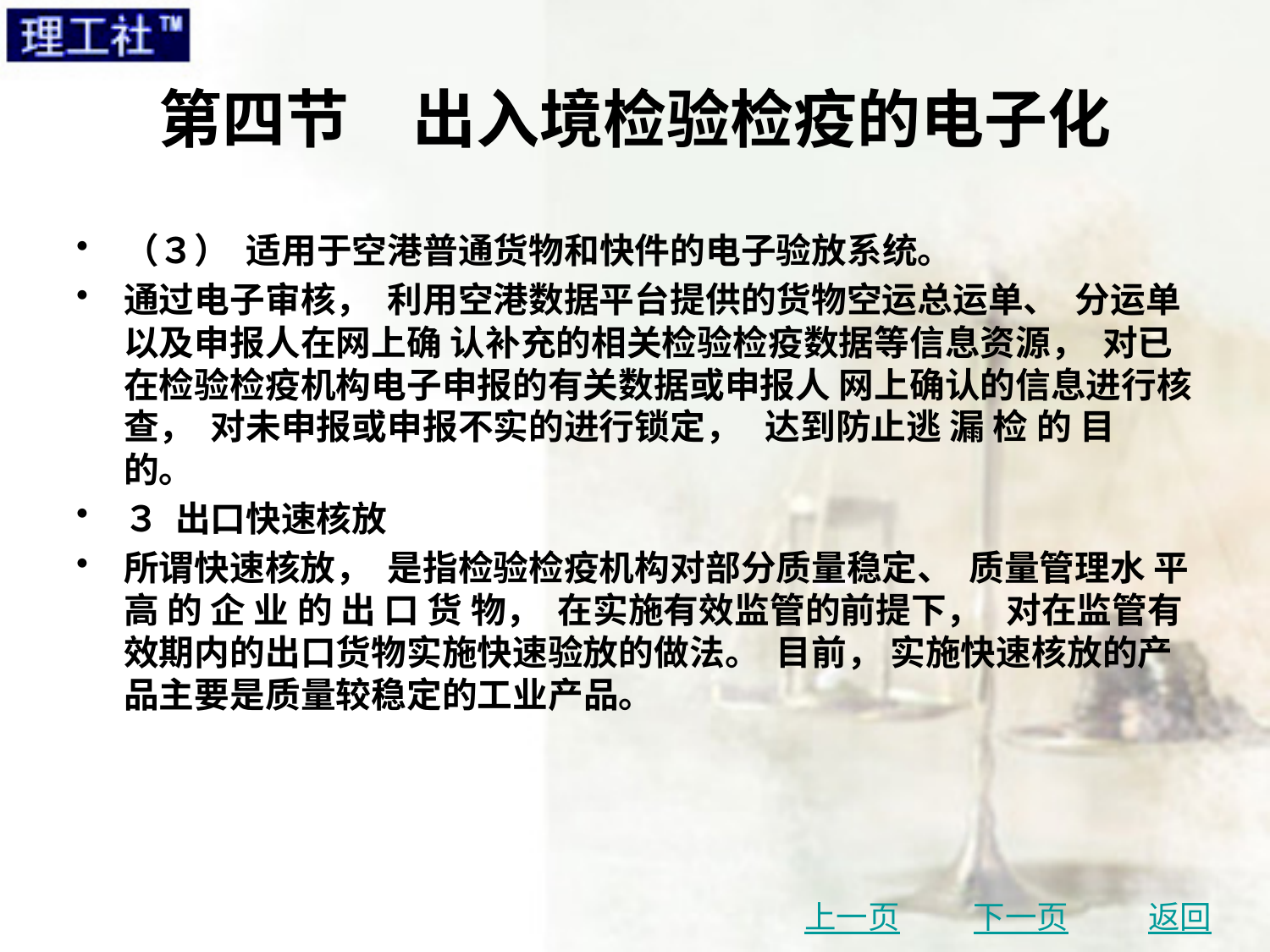

# 第四节　出入境检验检疫的电子化
（３）  适用于空港普通货物和快件的电子验放系统。
通过电子审核，  利用空港数据平台提供的货物空运总运单、  分运单以及申报人在网上确 认补充的相关检验检疫数据等信息资源，  对已在检验检疫机构电子申报的有关数据或申报人 网上确认的信息进行核查，  对未申报或申报不实的进行锁定，   达到防止逃 漏 检 的 目 的。
３  出口快速核放
所谓快速核放，  是指检验检疫机构对部分质量稳定、  质量管理水 平 高 的 企 业 的 出 口 货 物，  在实施有效监管的前提下，   对在监管有效期内的出口货物实施快速验放的做法。  目前， 实施快速核放的产品主要是质量较稳定的工业产品。

上一页
下一页
返回